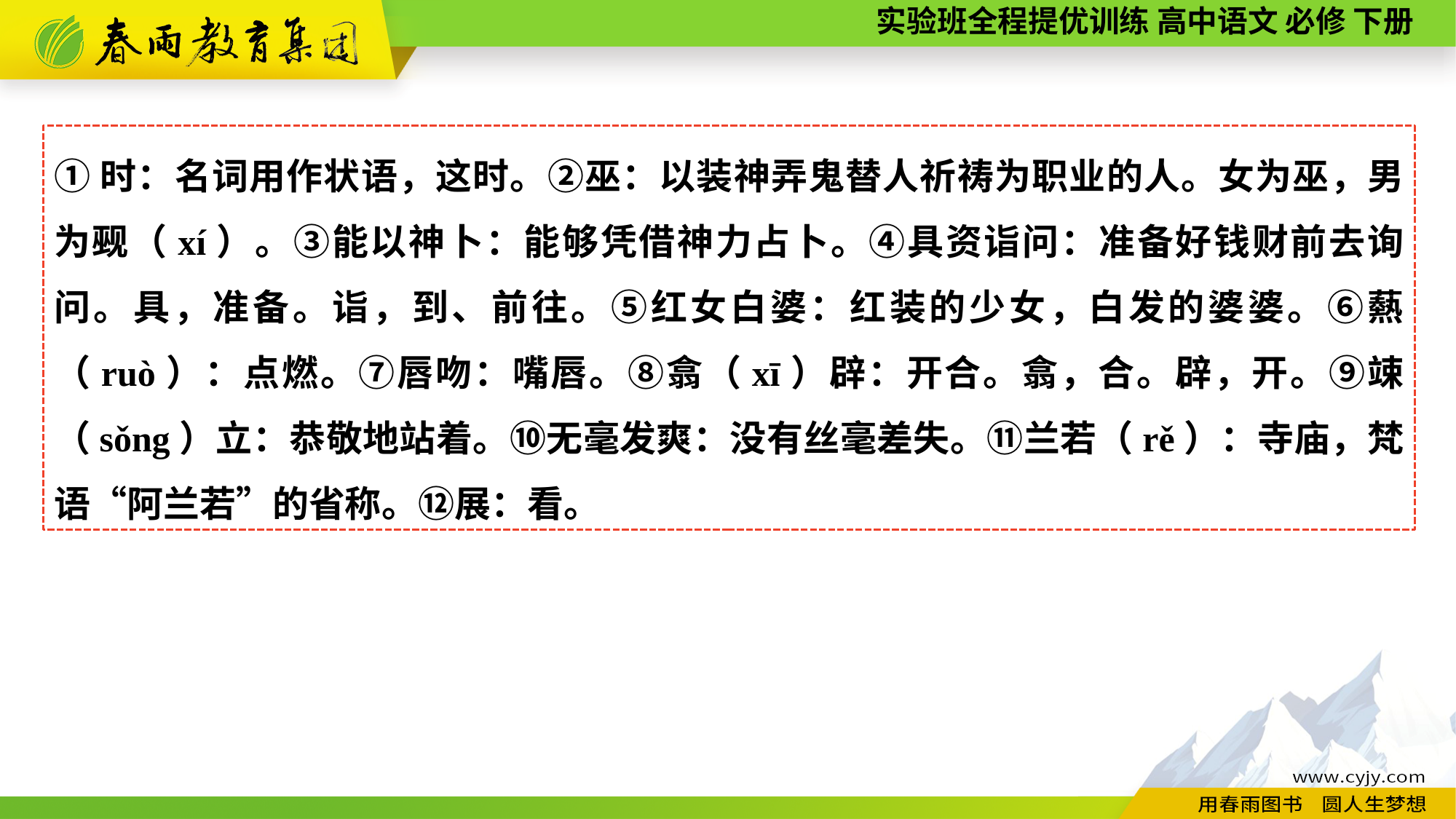

①时：名词用作状语，这时。②巫：以装神弄鬼替人祈祷为职业的人。女为巫，男为觋（xí）。③能以神卜：能够凭借神力占卜。④具资诣问：准备好钱财前去询问。具，准备。诣，到、前往。⑤红女白婆：红装的少女，白发的婆婆。⑥爇（ruò）：点燃。⑦唇吻：嘴唇。⑧翕（xī）辟：开合。翕，合。辟，开。⑨竦（sǒng）立：恭敬地站着。⑩无毫发爽：没有丝毫差失。⑪兰若（rě）：寺庙，梵语“阿兰若”的省称。⑫展：看。